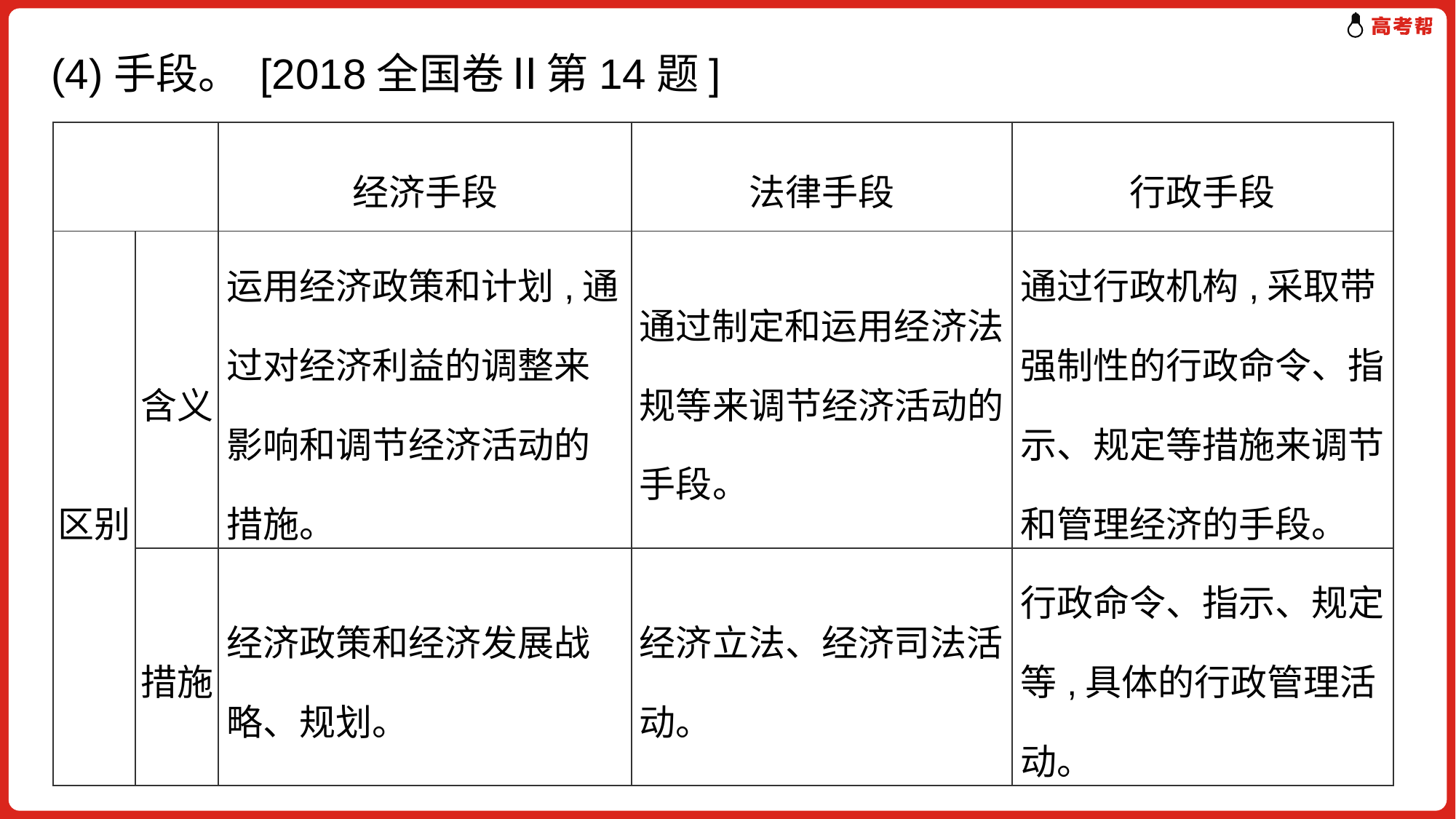

# (4)手段。 [2018全国卷Ⅱ第14题]
|  |  | 经济手段 | 法律手段 | 行政手段 |
| --- | --- | --- | --- | --- |
| 区别 | 含义 | 运用经济政策和计划,通过对经济利益的调整来影响和调节经济活动的措施。 | 通过制定和运用经济法规等来调节经济活动的手段。 | 通过行政机构,采取带强制性的行政命令、指示、规定等措施来调节和管理经济的手段。 |
|  | 措施 | 经济政策和经济发展战略、规划。 | 经济立法、经济司法活动。 | 行政命令、指示、规定等,具体的行政管理活动。 |